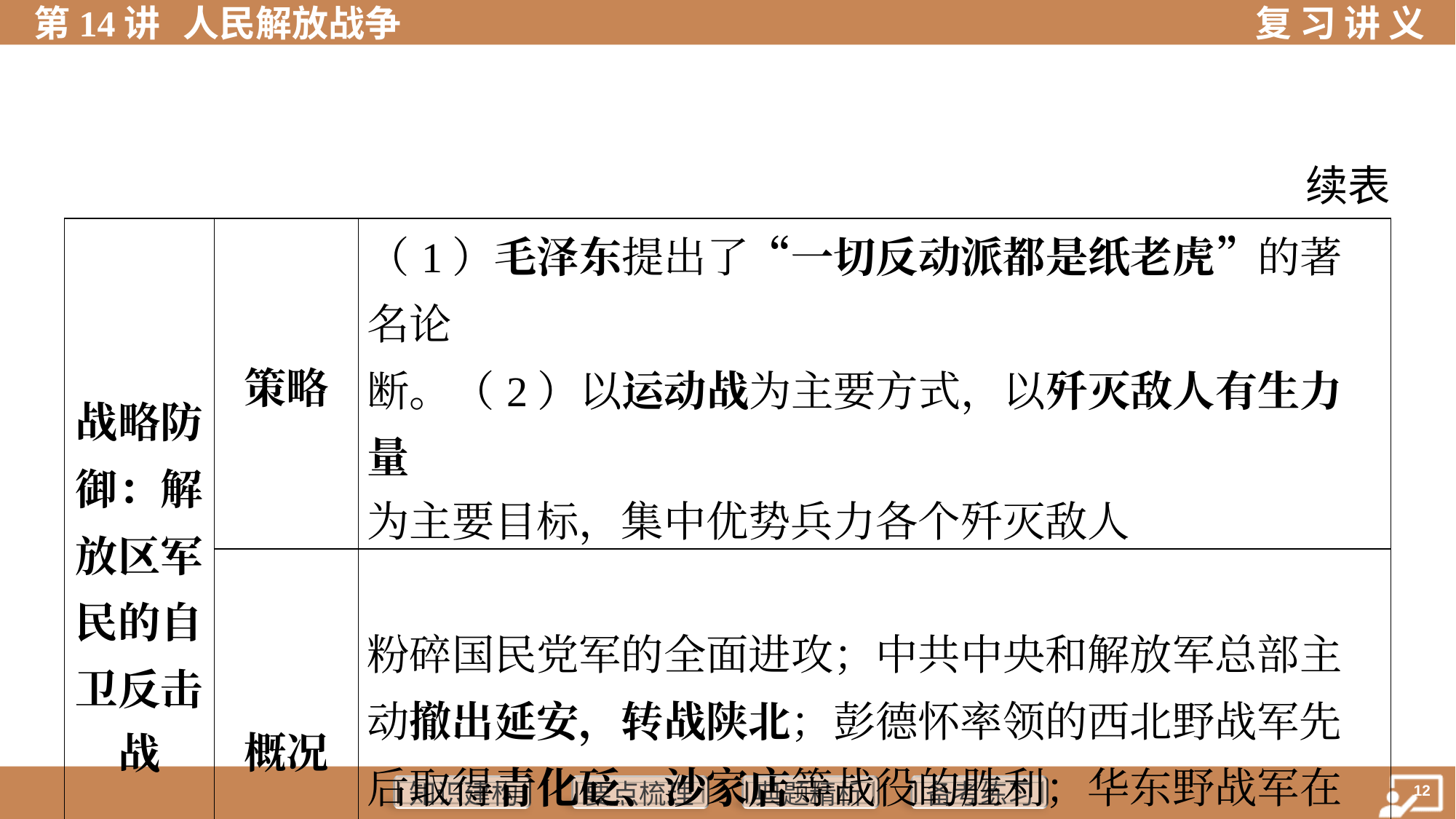

续表
| 战略防 御：解 放区军 民的自 卫反击 战 | 策略 | （1）毛泽东提出了“一切反动派都是纸老虎”的著名论 断。（2）以运动战为主要方式，以歼灭敌人有生力量 为主要目标，集中优势兵力各个歼灭敌人 |  |  |  |  |
| --- | --- | --- | --- | --- | --- | --- |
|  | 概况 | 粉碎国民党军的全面进攻；中共中央和解放军总部主 动撤出延安，转战陕北；彭德怀率领的西北野战军先 后取得青化砭、沙家店等战役的胜利；华东野战军在 山东孟良崮消灭国民党王牌主力整编第七十四师 |  |  |  |  |